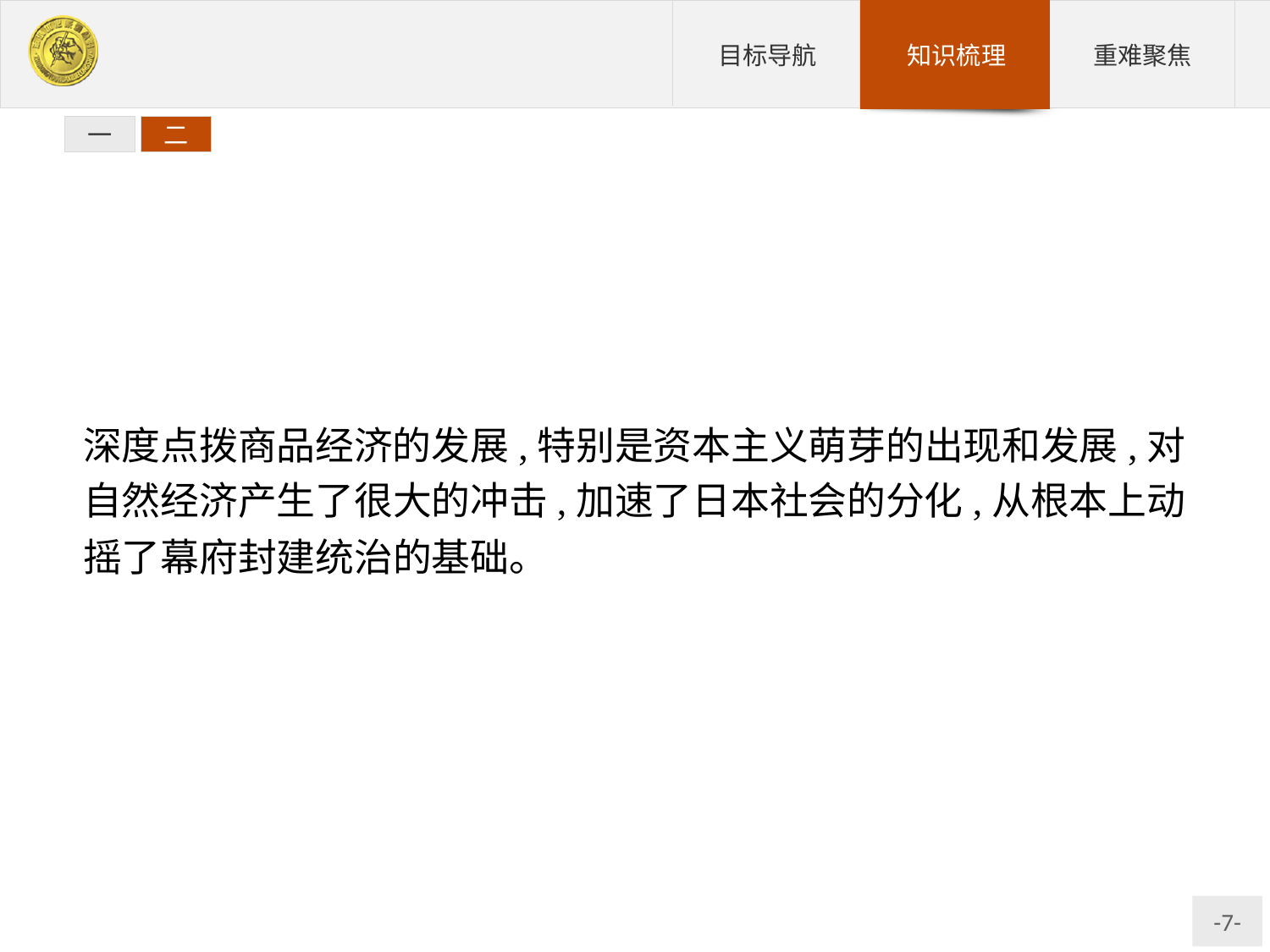

一
二
深度点拨商品经济的发展,特别是资本主义萌芽的出现和发展,对自然经济产生了很大的冲击,加速了日本社会的分化,从根本上动摇了幕府封建统治的基础。